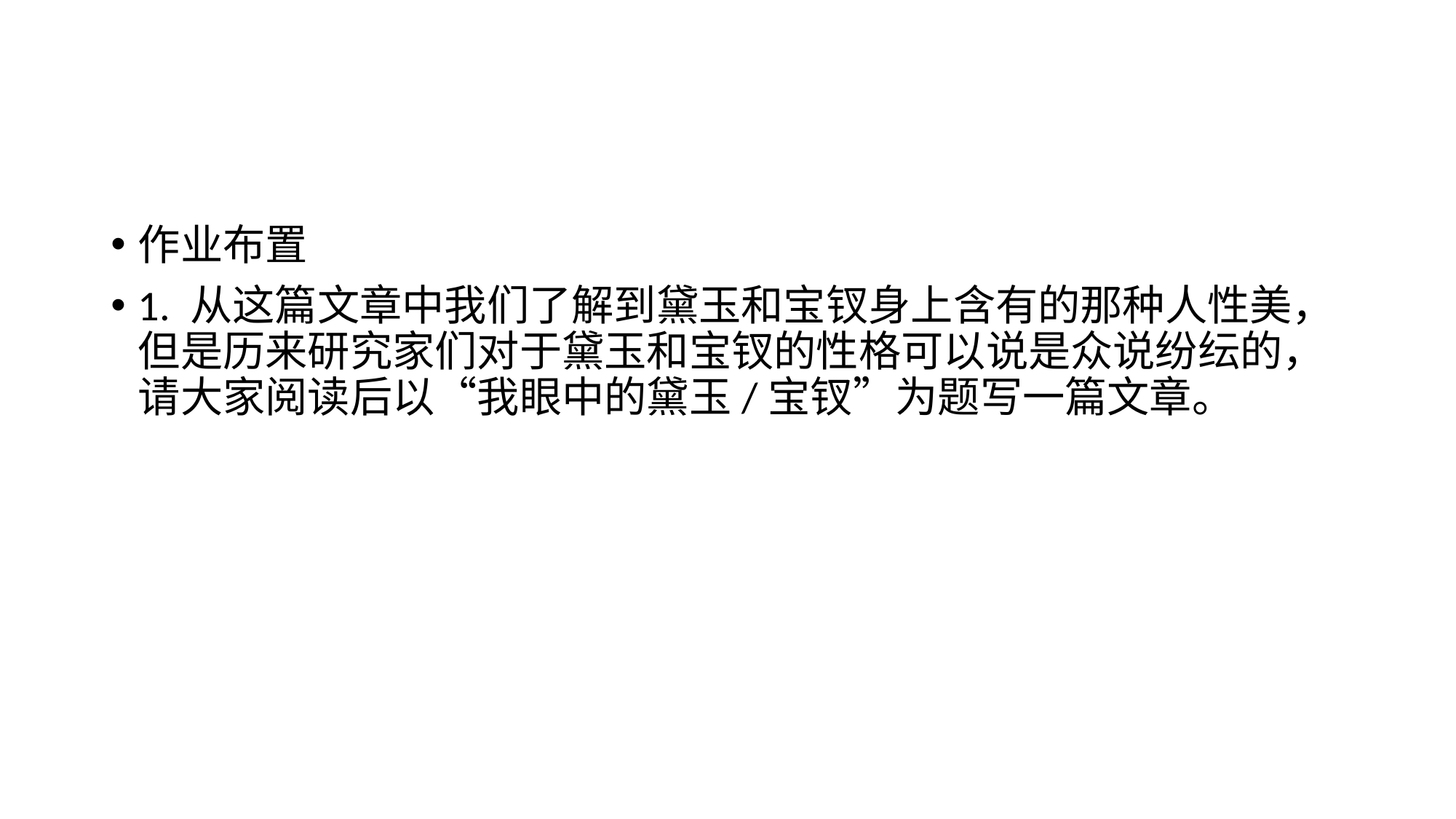

#
作业布置
1. 从这篇文章中我们了解到黛玉和宝钗身上含有的那种人性美，但是历来研究家们对于黛玉和宝钗的性格可以说是众说纷纭的，请大家阅读后以“我眼中的黛玉/宝钗”为题写一篇文章。